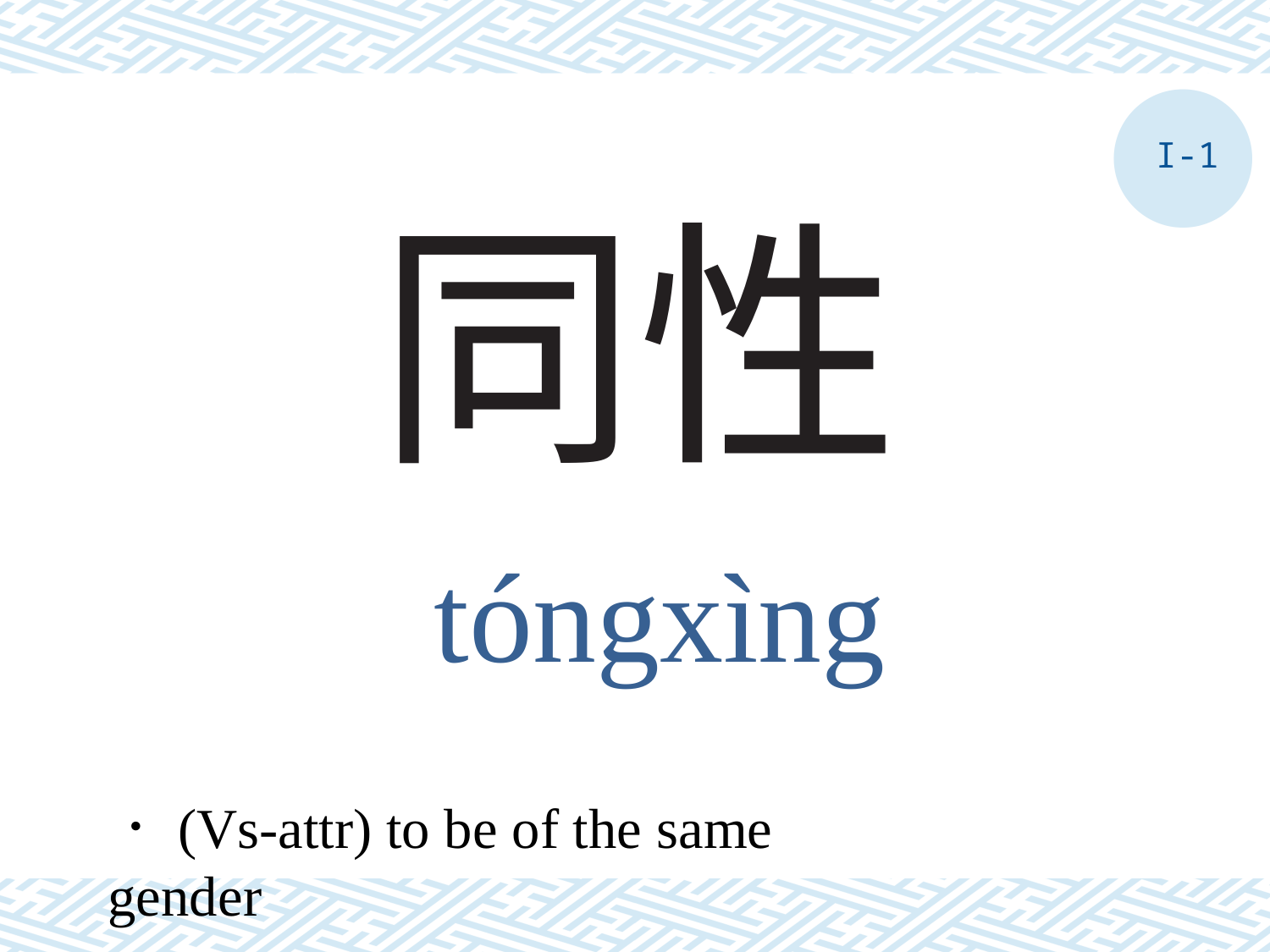

I-1

# 同性
tóngxìng
．(Vs-attr) to be of the same gender